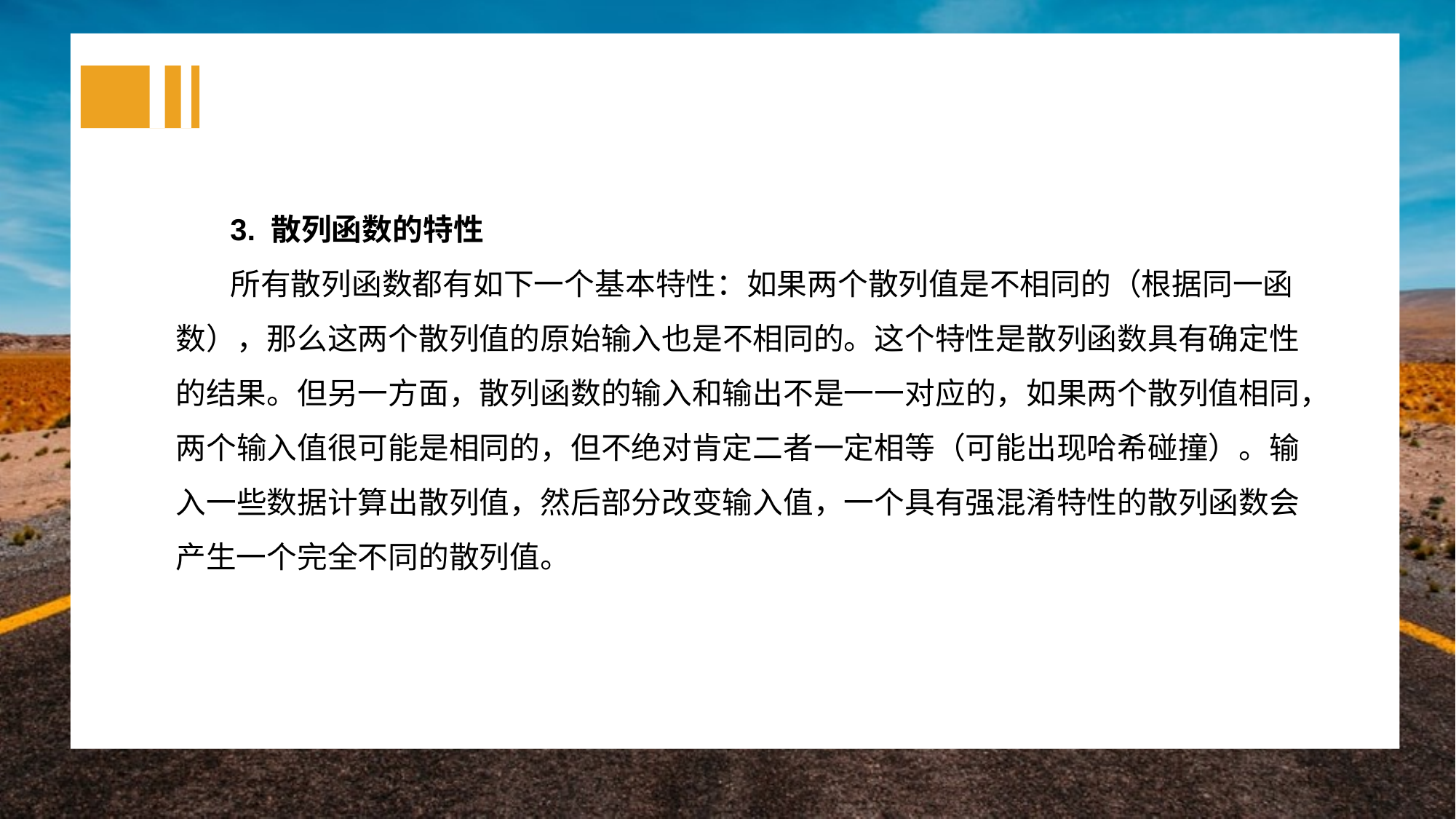

3. 散列函数的特性
所有散列函数都有如下一个基本特性：如果两个散列值是不相同的（根据同一函数），那么这两个散列值的原始输入也是不相同的。这个特性是散列函数具有确定性的结果。但另一方面，散列函数的输入和输出不是一一对应的，如果两个散列值相同，两个输入值很可能是相同的，但不绝对肯定二者一定相等（可能出现哈希碰撞）。输入一些数据计算出散列值，然后部分改变输入值，一个具有强混淆特性的散列函数会产生一个完全不同的散列值。